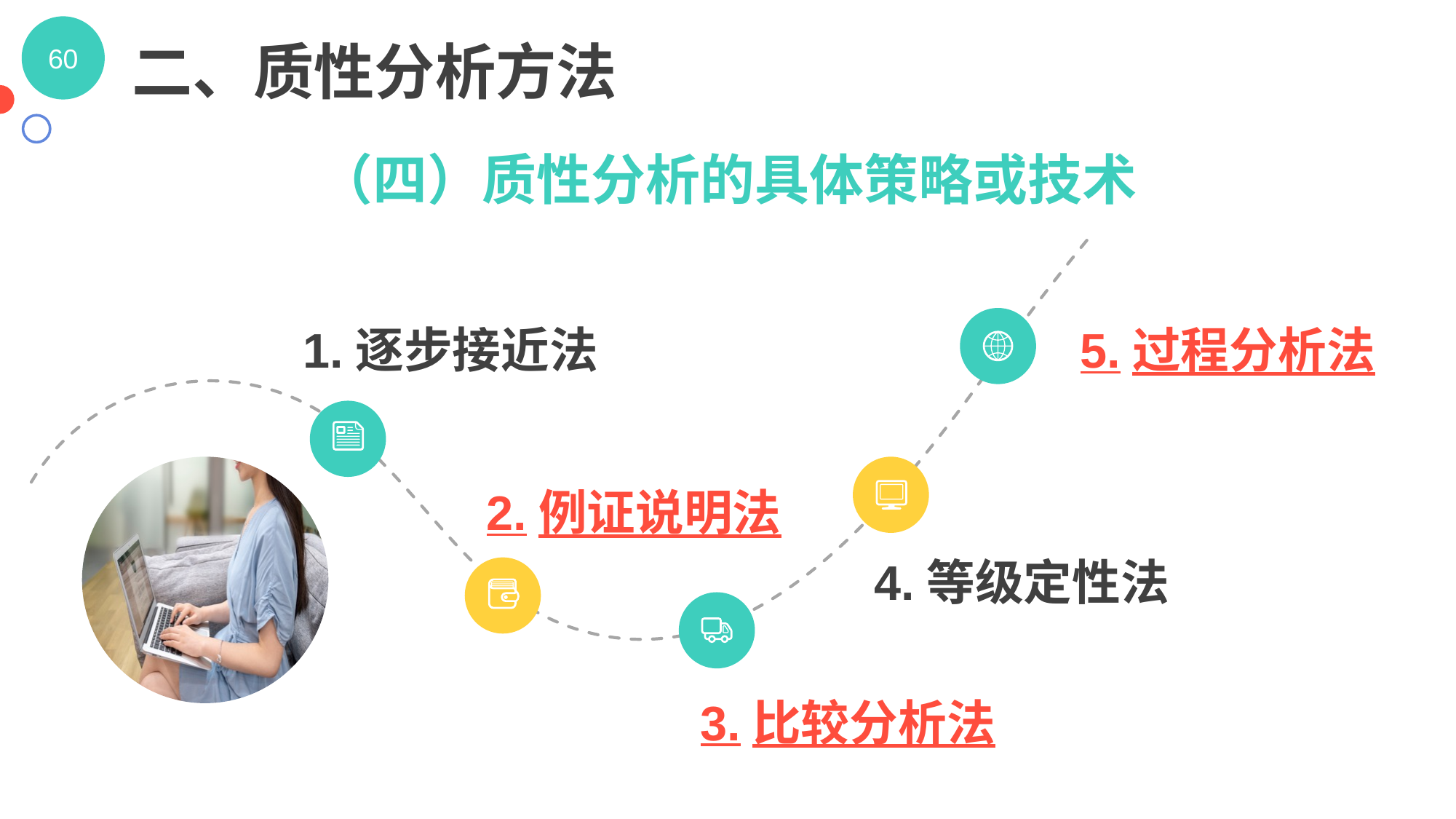

二、质性分析方法
（四）质性分析的具体策略或技术

1.逐步接近法
5.过程分析法

2.例证说明法

4.等级定性法

3.比较分析法